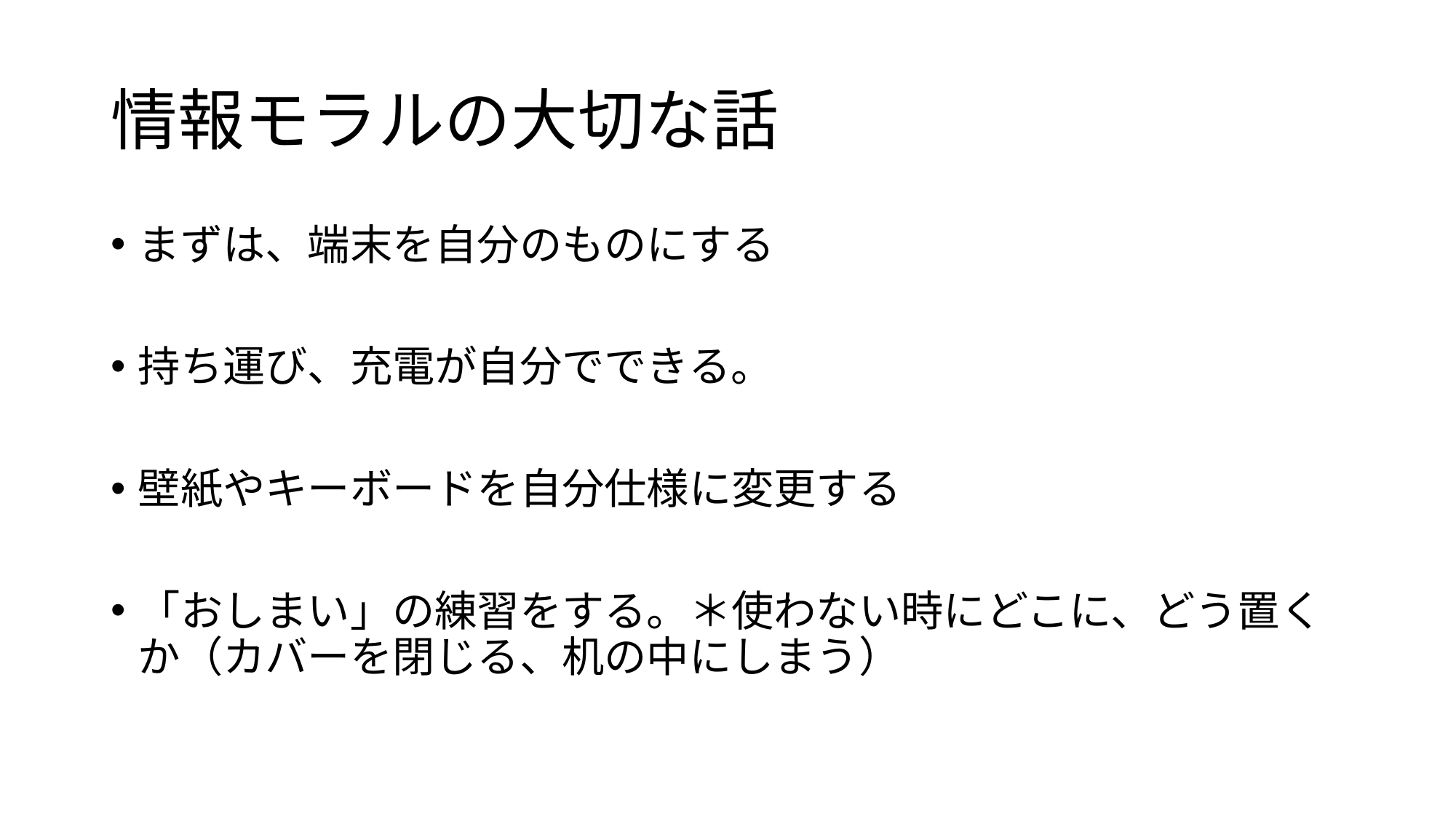

# 情報モラルの大切な話
まずは、端末を自分のものにする

持ち運び、充電が自分でできる。

壁紙やキーボードを自分仕様に変更する

「おしまい」の練習をする。＊使わない時にどこに、どう置くか（カバーを閉じる、机の中にしまう）